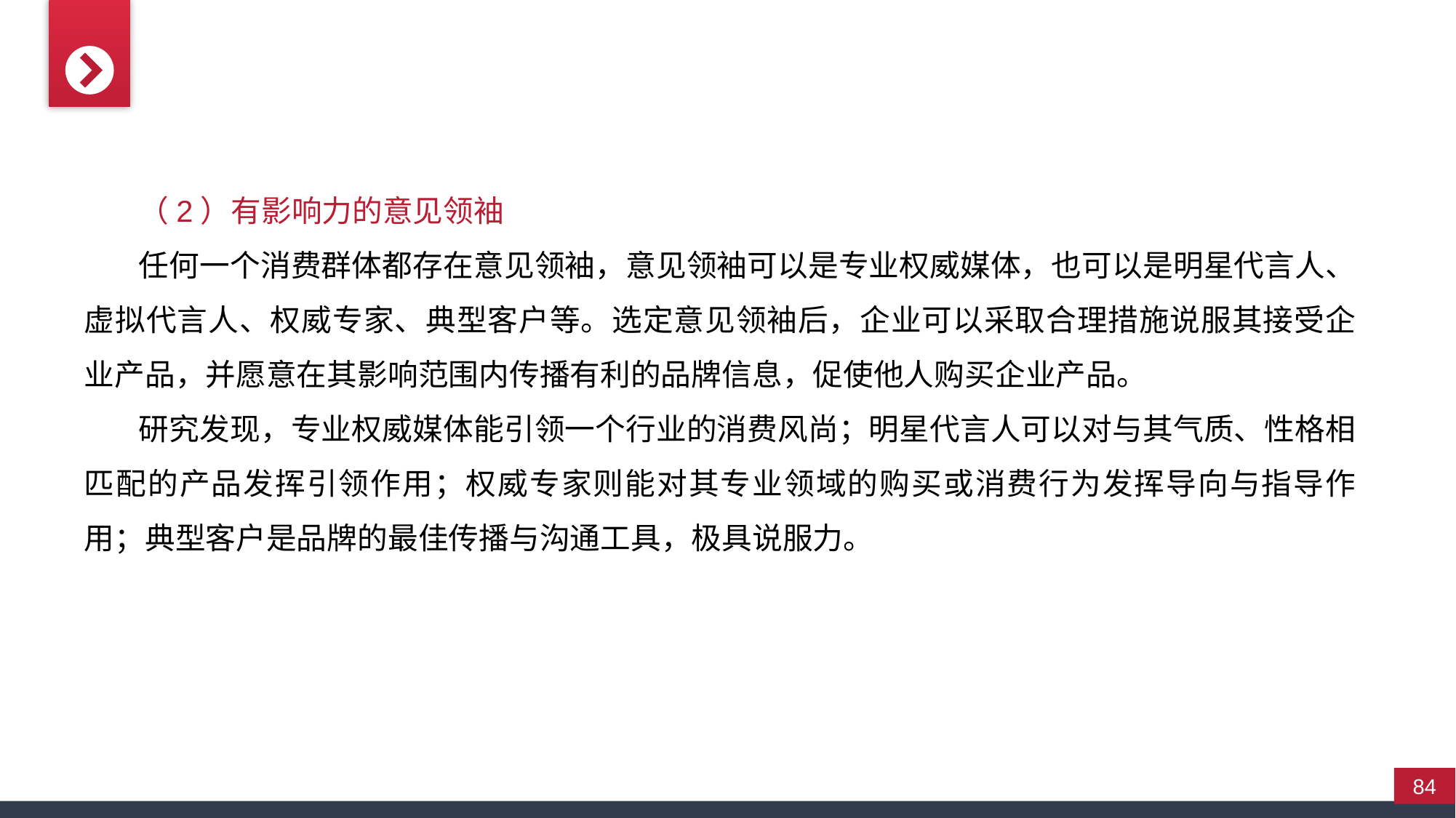

（2）有影响力的意见领袖
任何一个消费群体都存在意见领袖，意见领袖可以是专业权威媒体，也可以是明星代言人、虚拟代言人、权威专家、典型客户等。选定意见领袖后，企业可以采取合理措施说服其接受企业产品，并愿意在其影响范围内传播有利的品牌信息，促使他人购买企业产品。
研究发现，专业权威媒体能引领一个行业的消费风尚；明星代言人可以对与其气质、性格相匹配的产品发挥引领作用；权威专家则能对其专业领域的购买或消费行为发挥导向与指导作用；典型客户是品牌的最佳传播与沟通工具，极具说服力。